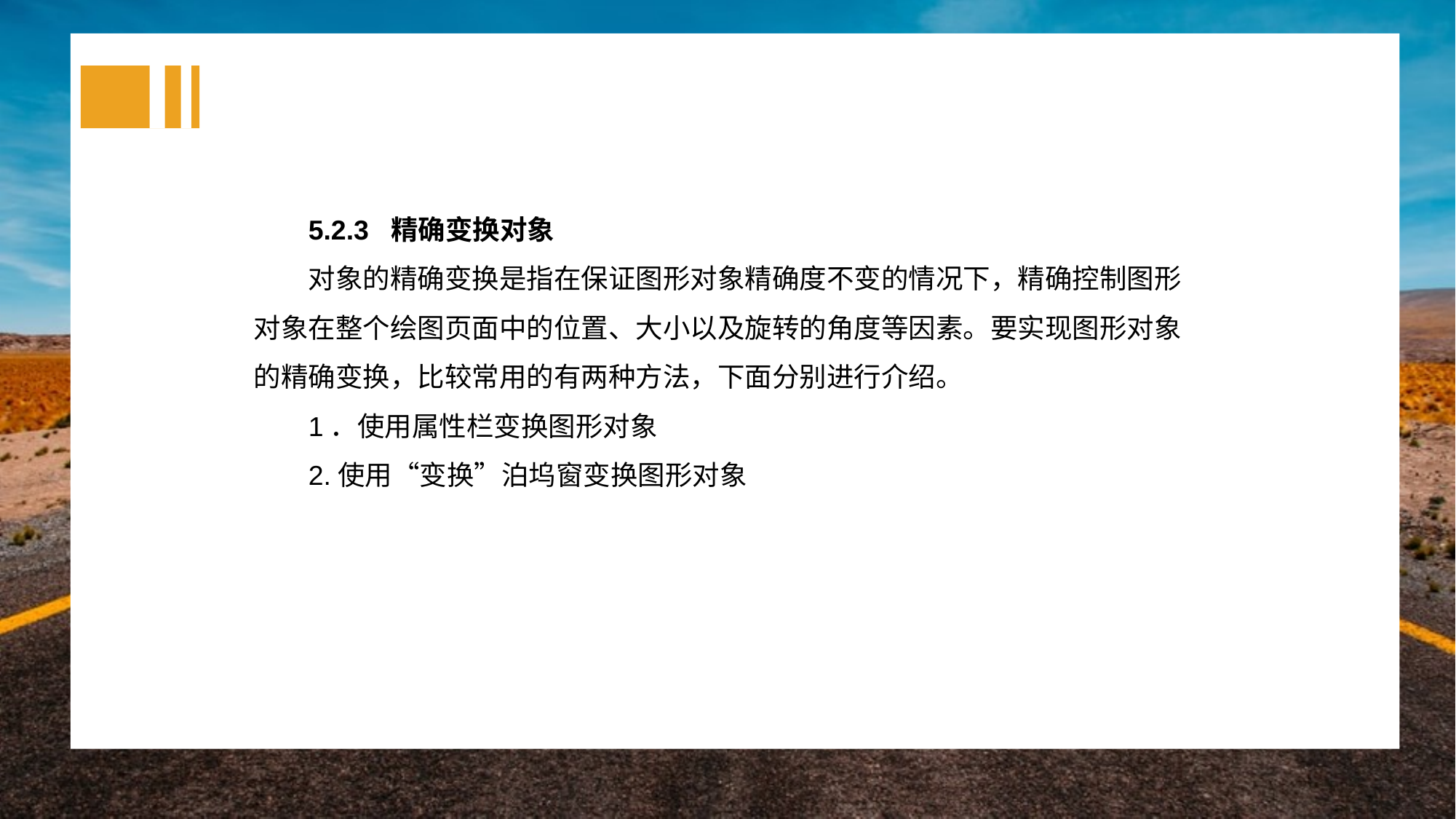

5.2.3  精确变换对象
对象的精确变换是指在保证图形对象精确度不变的情况下，精确控制图形对象在整个绘图页面中的位置、大小以及旋转的角度等因素。要实现图形对象的精确变换，比较常用的有两种方法，下面分别进行介绍。
1．使用属性栏变换图形对象
2.使用“变换”泊坞窗变换图形对象